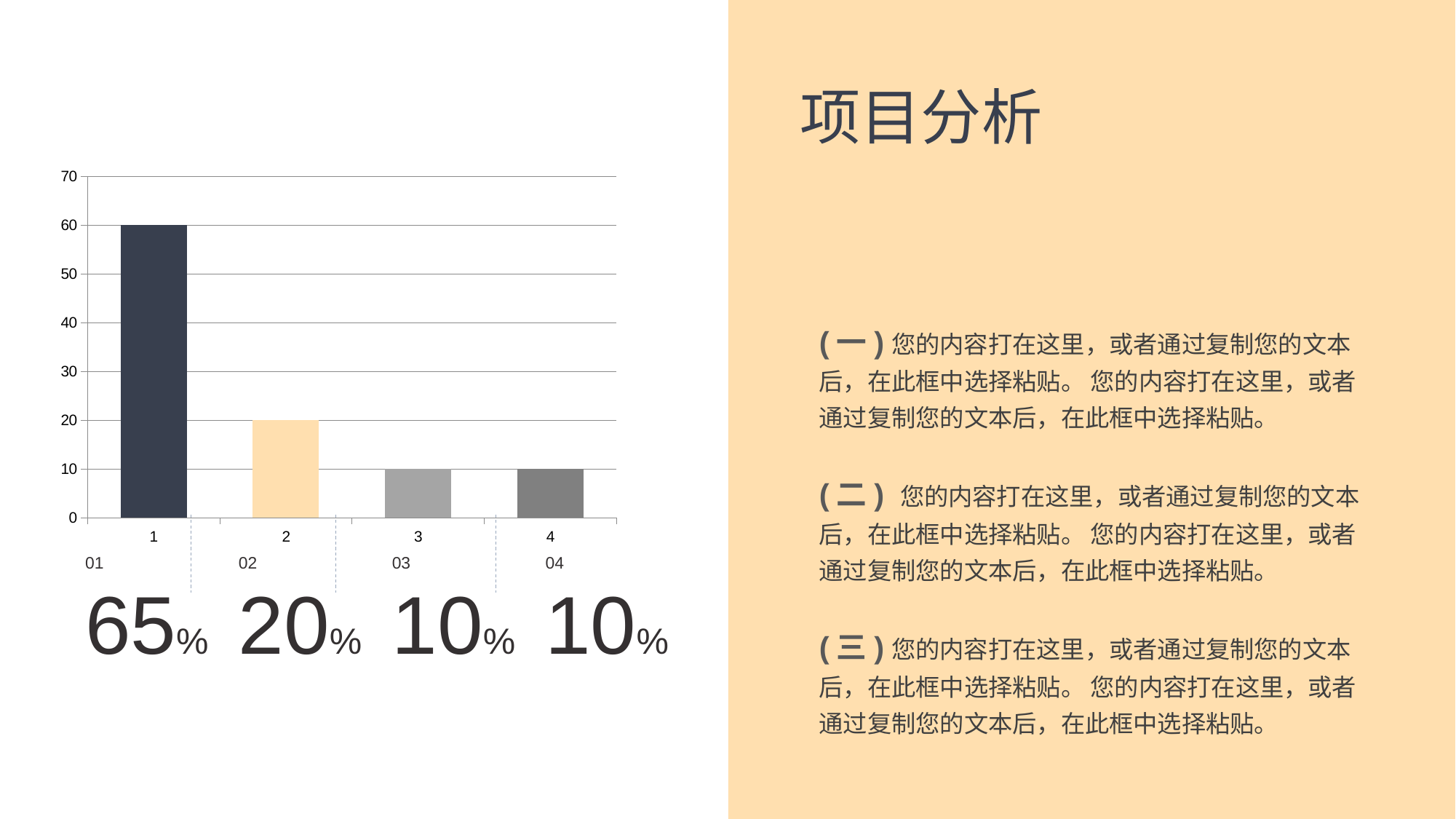

项目分析

### Chart

| Category |  |
|---|---|
01
65%
02
20%
03
10%
04
10%
(一)您的内容打在这里，或者通过复制您的文本后，在此框中选择粘贴。 您的内容打在这里，或者通过复制您的文本后，在此框中选择粘贴。
(二) 您的内容打在这里，或者通过复制您的文本后，在此框中选择粘贴。 您的内容打在这里，或者通过复制您的文本后，在此框中选择粘贴。

(三)您的内容打在这里，或者通过复制您的文本后，在此框中选择粘贴。 您的内容打在这里，或者通过复制您的文本后，在此框中选择粘贴。